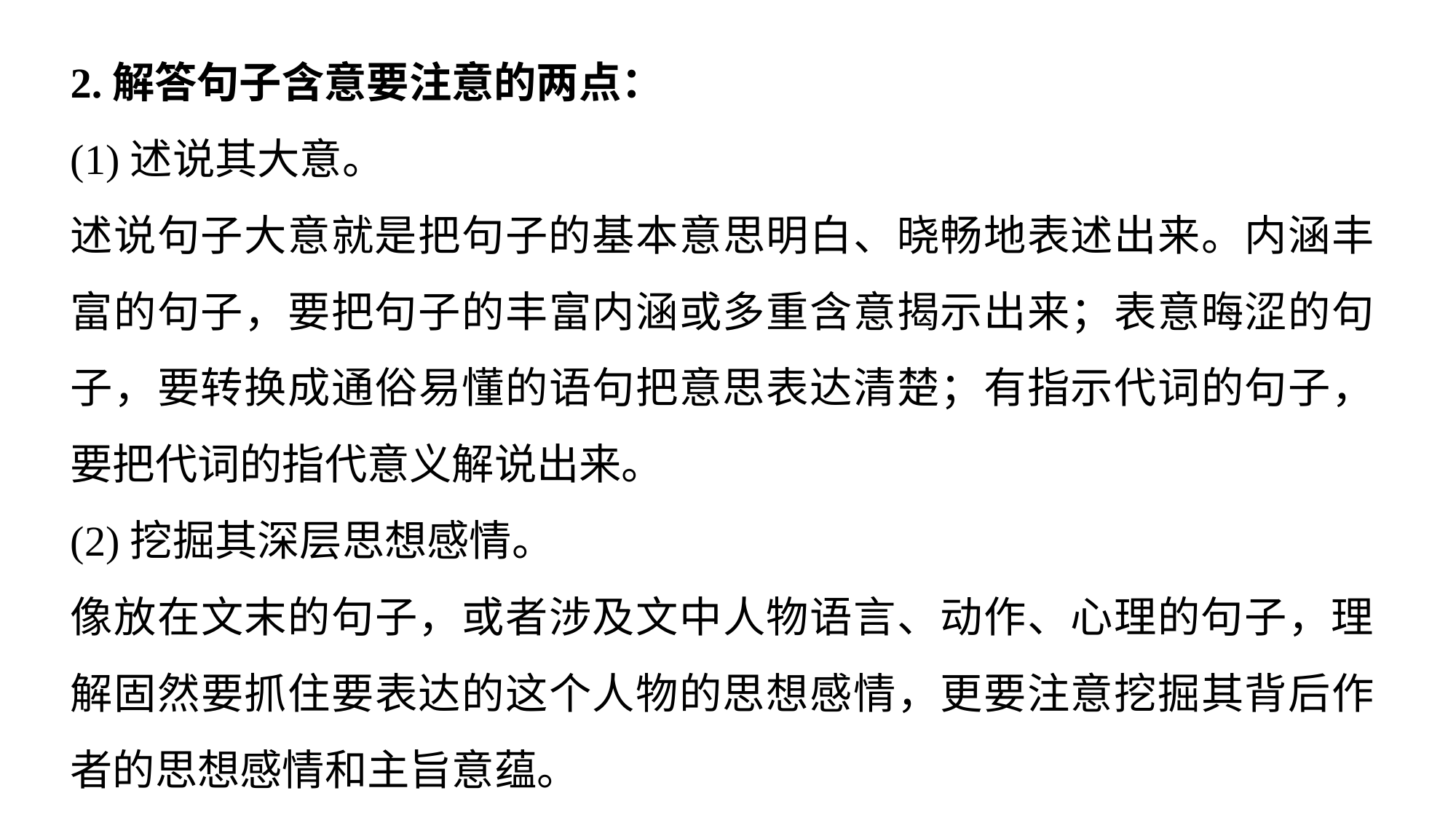

2.解答句子含意要注意的两点：
(1)述说其大意。
述说句子大意就是把句子的基本意思明白、晓畅地表述出来。内涵丰富的句子，要把句子的丰富内涵或多重含意揭示出来；表意晦涩的句子，要转换成通俗易懂的语句把意思表达清楚；有指示代词的句子，要把代词的指代意义解说出来。
(2)挖掘其深层思想感情。
像放在文末的句子，或者涉及文中人物语言、动作、心理的句子，理解固然要抓住要表达的这个人物的思想感情，更要注意挖掘其背后作者的思想感情和主旨意蕴。